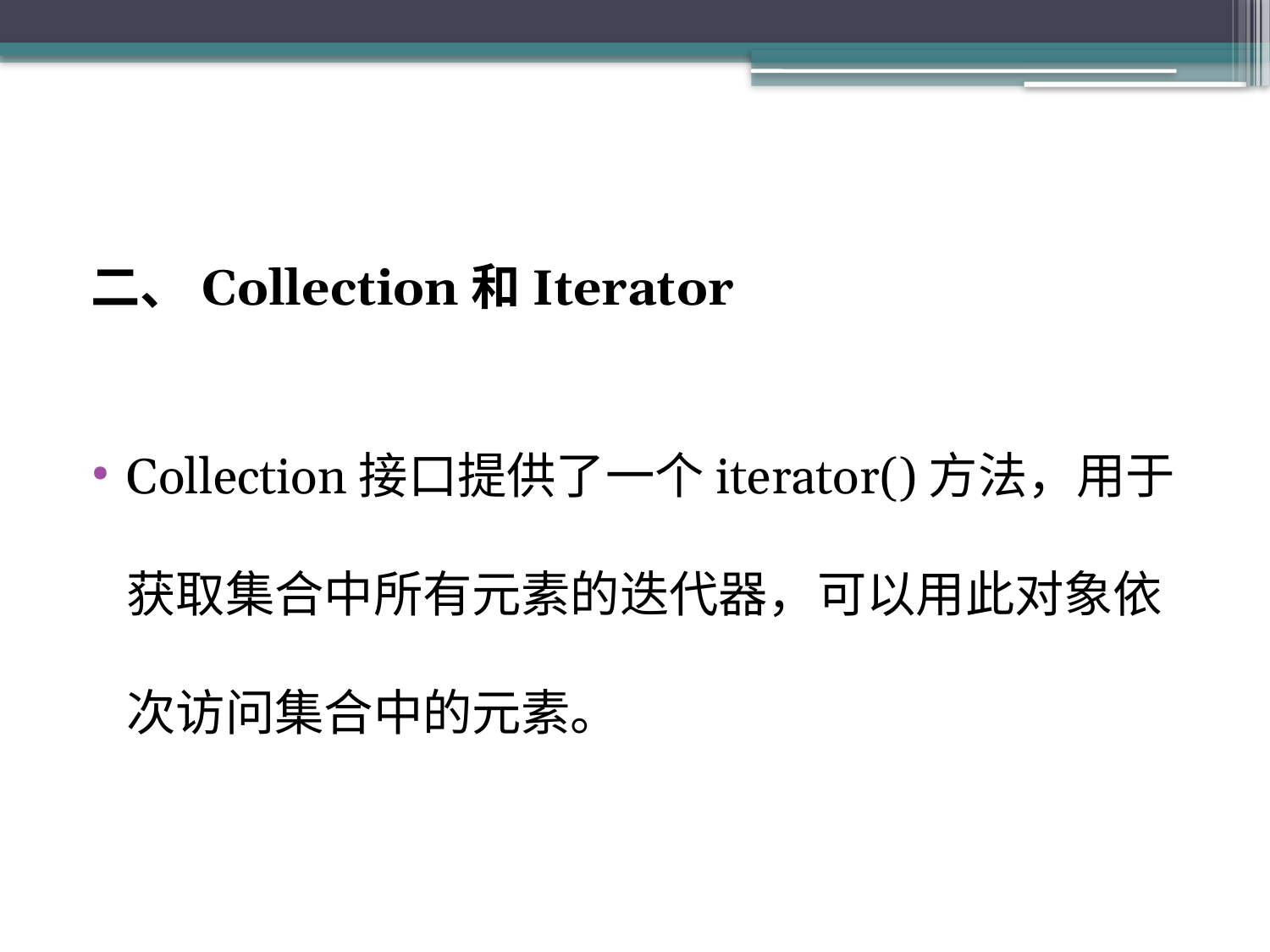

#
二、Collection和Iterator

Collection接口提供了一个iterator()方法，用于获取集合中所有元素的迭代器，可以用此对象依次访问集合中的元素。